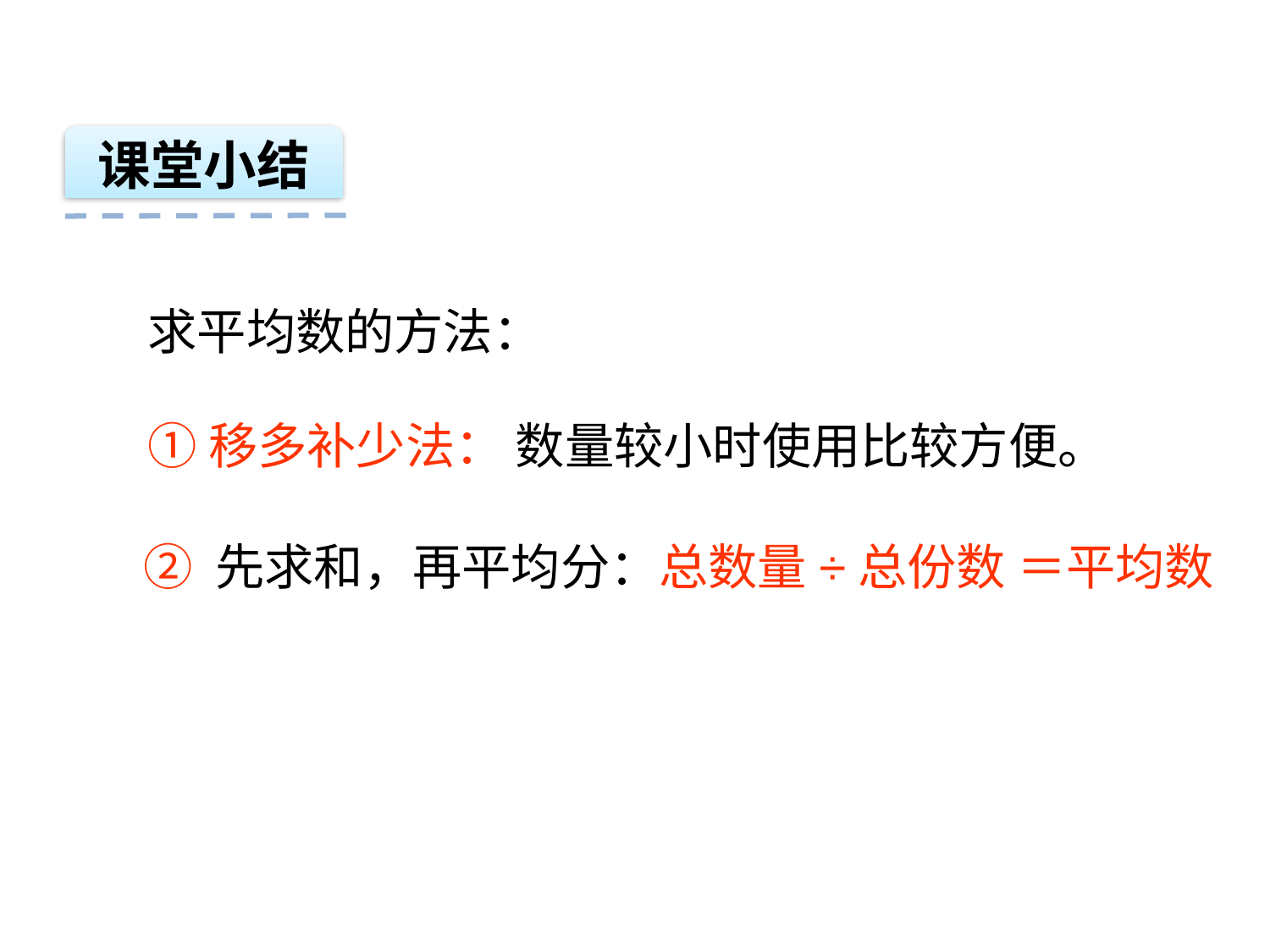

课堂小结
求平均数的方法：
①移多补少法： 数量较小时使用比较方便。
 ② 先求和，再平均分：总数量÷总份数 ＝平均数